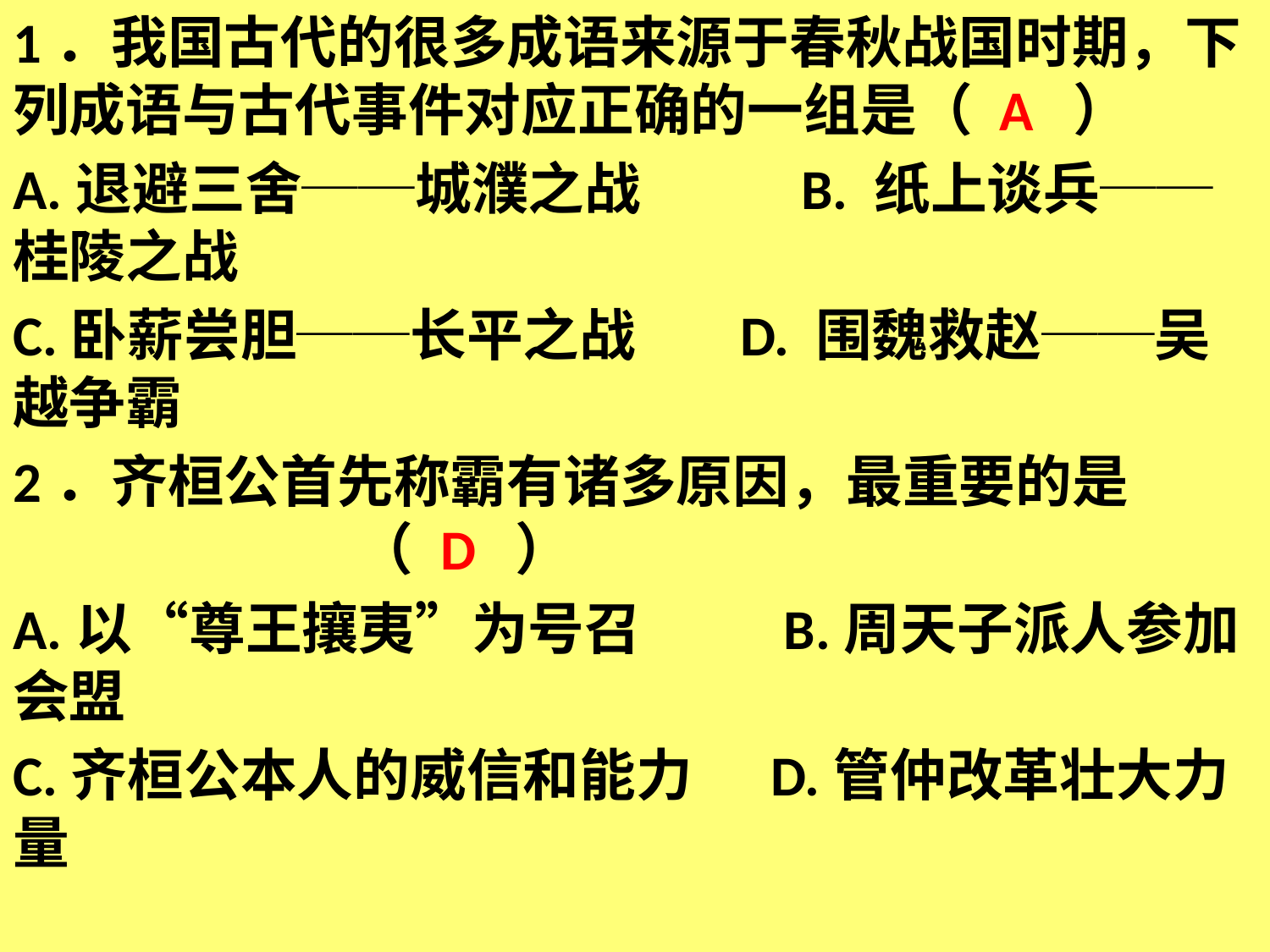

1．我国古代的很多成语来源于春秋战国时期，下列成语与古代事件对应正确的一组是（ A  ）
A.退避三舍──城濮之战    	 B. 纸上谈兵──桂陵之战
C.卧薪尝胆──长平之战       D. 围魏救赵──吴越争霸
2．齐桓公首先称霸有诸多原因，最重要的是                         　　   （ D  ）
A.以“尊王攘夷”为号召          B.周天子派人参加会盟
C.齐桓公本人的威信和能力     D.管仲改革壮大力量